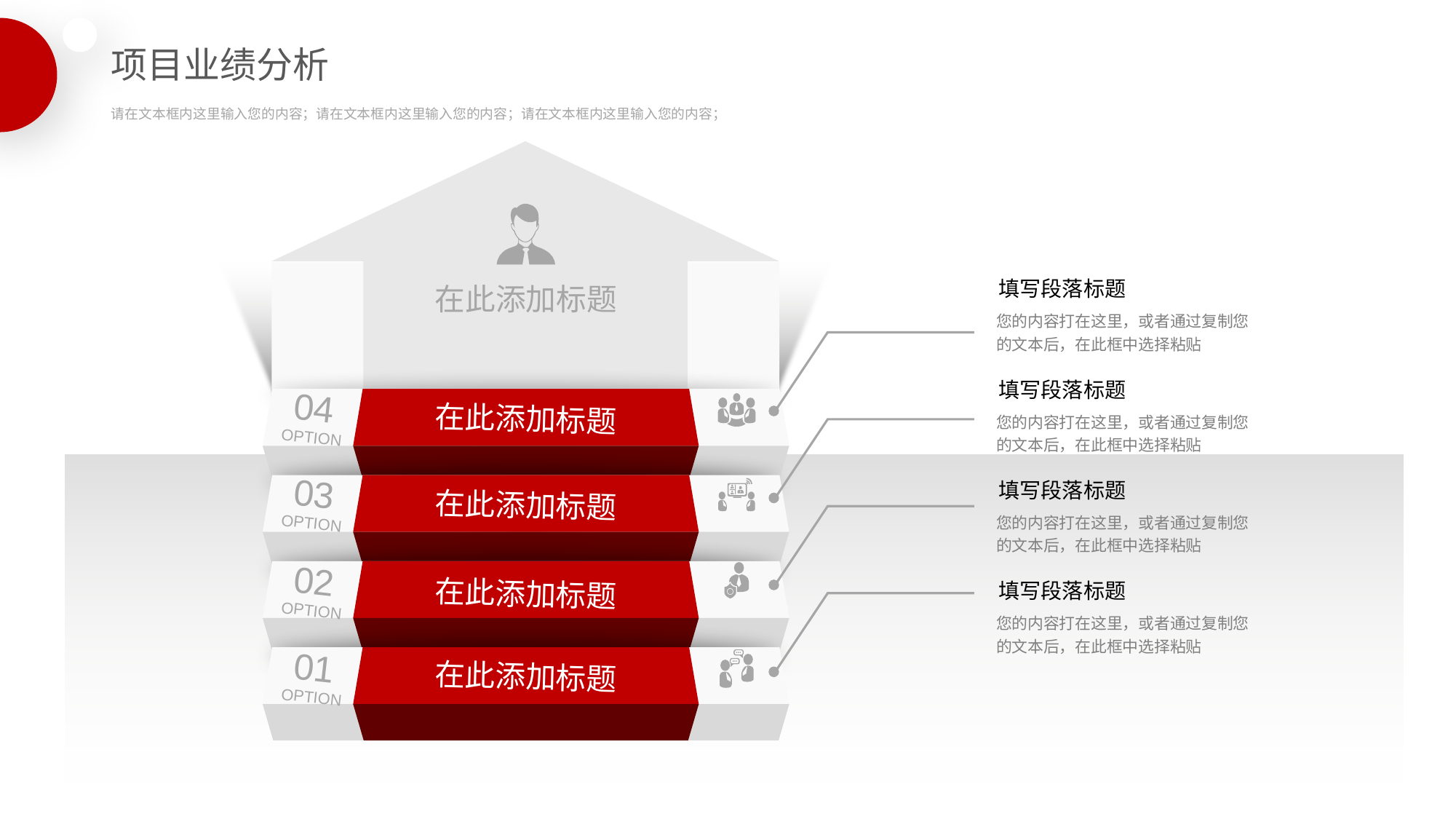

项目业绩分析
请在文本框内这里输入您的内容；请在文本框内这里输入您的内容；请在文本框内这里输入您的内容；

在此添加标题
04
OPTION

在此添加标题
03
OPTION

在此添加标题

02
OPTION

在此添加标题

01
OPTION

在此添加标题

填写段落标题
您的内容打在这里，或者通过复制您的文本后，在此框中选择粘贴

填写段落标题
您的内容打在这里，或者通过复制您的文本后，在此框中选择粘贴

填写段落标题
您的内容打在这里，或者通过复制您的文本后，在此框中选择粘贴

填写段落标题

您的内容打在这里，或者通过复制您的文本后，在此框中选择粘贴